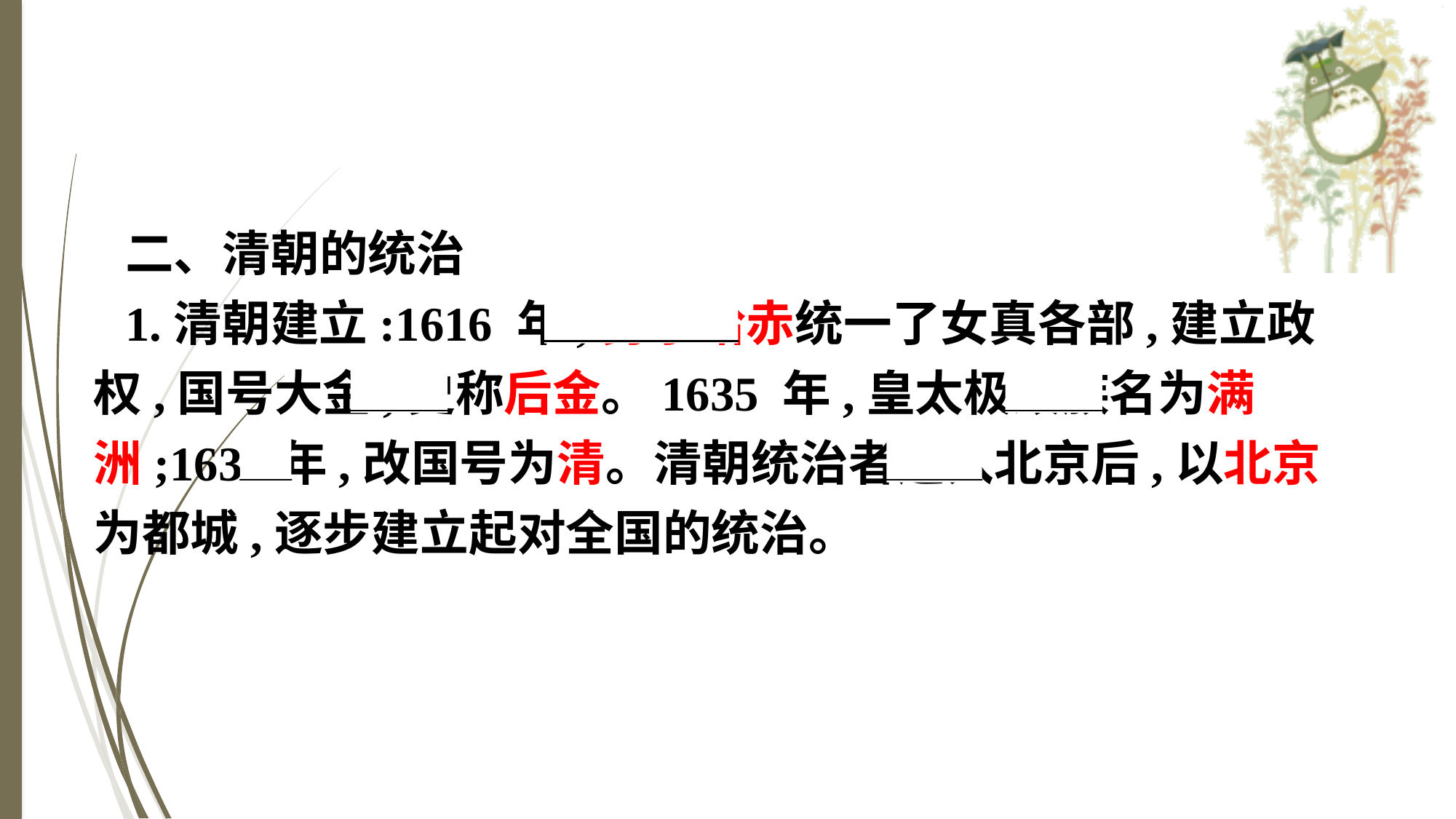

二、清朝的统治
1.清朝建立:1616 年,努尔哈赤统一了女真各部,建立政权,国号大金,史称后金。1635 年,皇太极改族名为满洲;1636年,改国号为清。清朝统治者进入北京后,以北京为都城,逐步建立起对全国的统治。